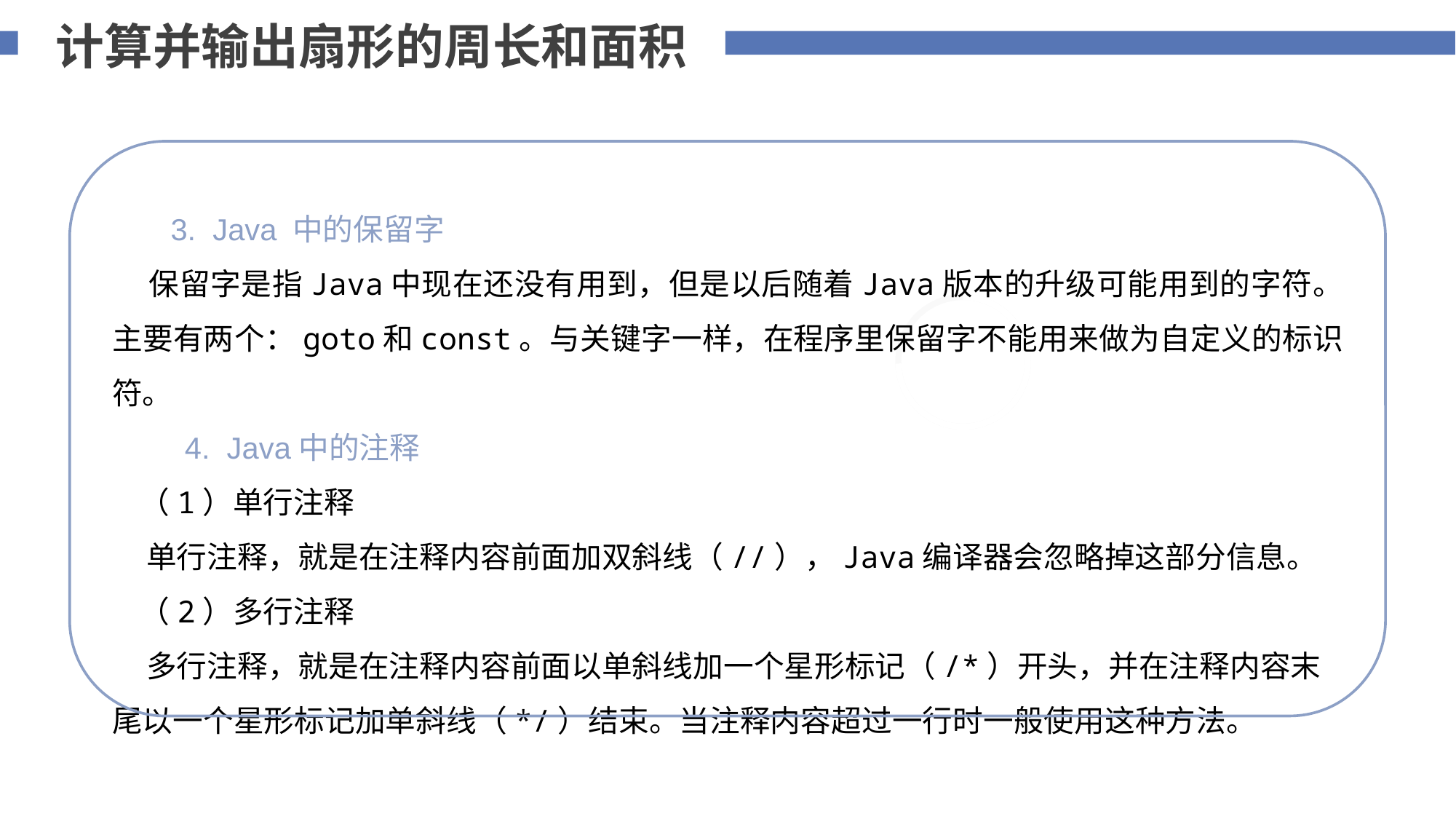

计算并输出扇形的周长和面积

       3.  Java 中的保留字
    保留字是指Java中现在还没有用到，但是以后随着Java版本的升级可能用到的字符。主要有两个：goto和const。与关键字一样，在程序里保留字不能用来做为自定义的标识符。
    4.  Java中的注释
   （1）单行注释
    单行注释，就是在注释内容前面加双斜线（//），Java编译器会忽略掉这部分信息。
   （2）多行注释
    多行注释，就是在注释内容前面以单斜线加一个星形标记（/*）开头，并在注释内容末尾以一个星形标记加单斜线（*/）结束。当注释内容超过一行时一般使用这种方法。

添加标题内容
您的内容打在这里，或者通过复制您的文本后，在此框中选择粘贴，并选择只保留文字。

75%